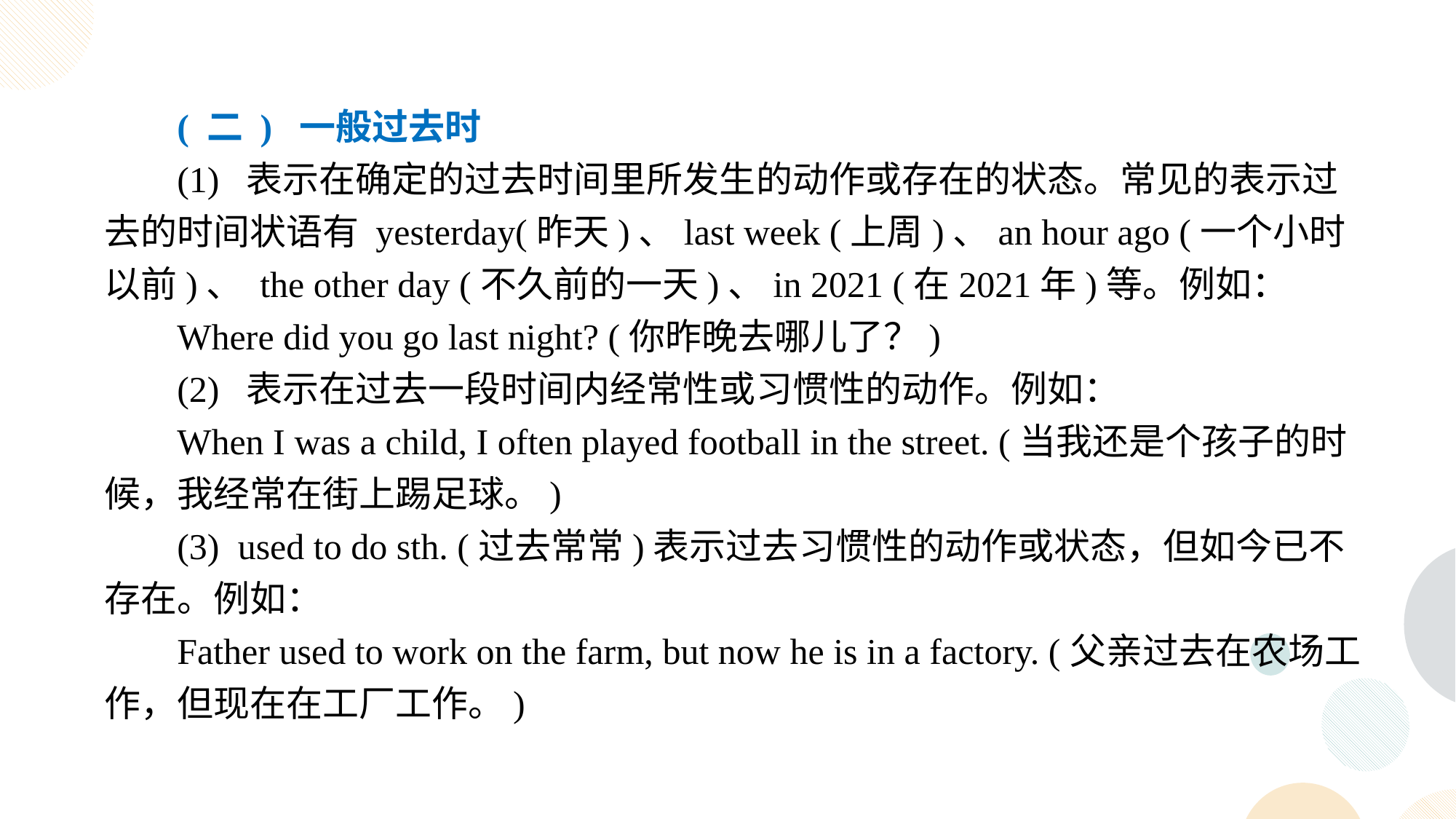

( 二 )  一般过去时
(1)  表示在确定的过去时间里所发生的动作或存在的状态。常见的表示过去的时间状语有 yesterday(昨天)、last week (上周)、an hour ago (一个小时以前)、 the other day (不久前的一天)、in 2021 (在2021年)等。例如：
Where did you go last night? (你昨晚去哪儿了？)
(2)  表示在过去一段时间内经常性或习惯性的动作。例如：
When I was a child, I often played football in the street. (当我还是个孩子的时候，我经常在街上踢足球。)
(3)  used to do sth. (过去常常)表示过去习惯性的动作或状态，但如今已不存在。例如：
Father used to work on the farm, but now he is in a factory. (父亲过去在农场工作，但现在在工厂工作。)